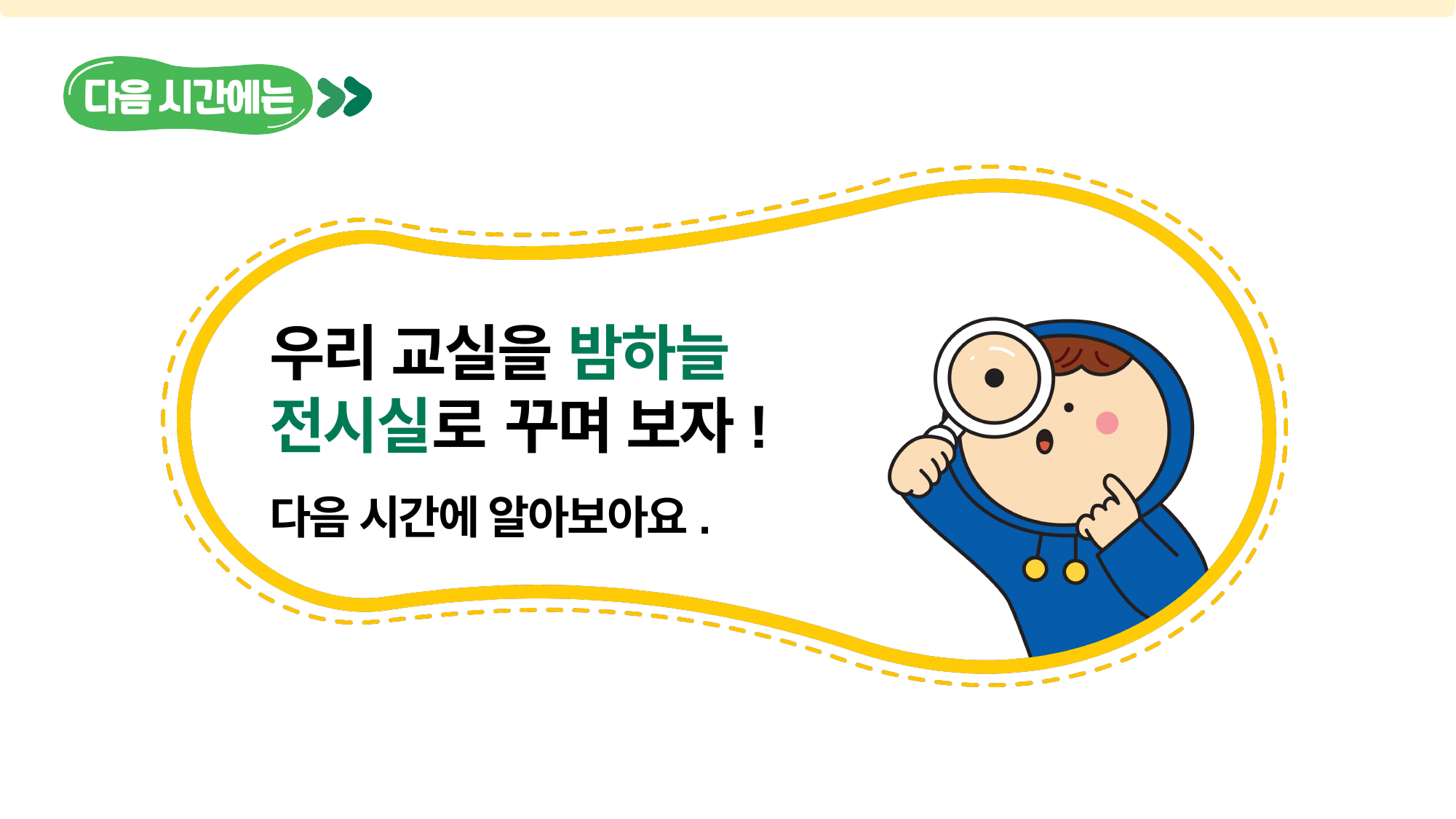

우리 교실을 밤하늘
전시실로 꾸며 보자!
다음 시간에 알아보아요.